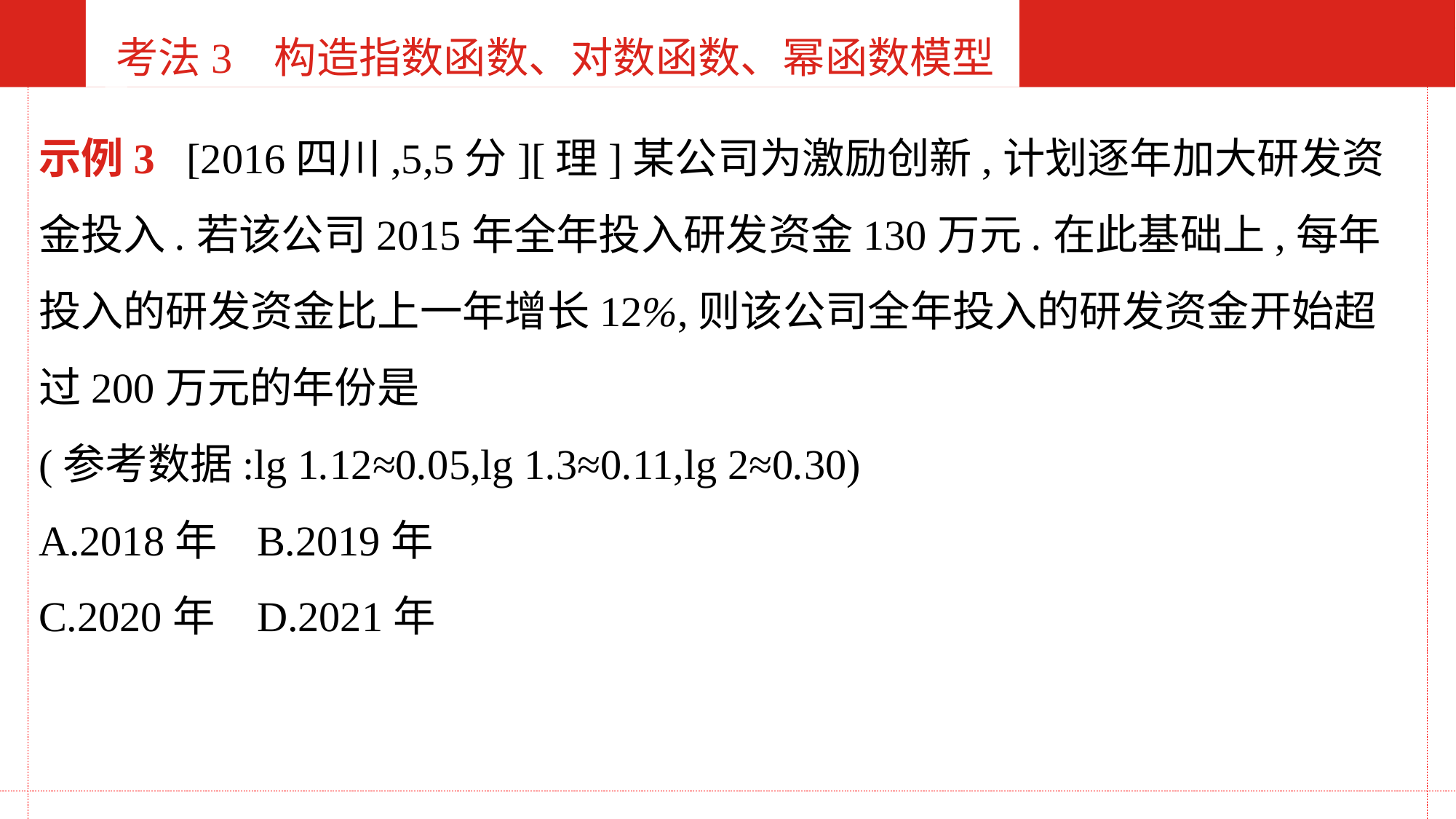

考法3   构造指数函数、对数函数、幂函数模型

示例3   [2016四川,5,5分][理]某公司为激励创新,计划逐年加大研发资金投入.若该公司2015年全年投入研发资金130万元.在此基础上,每年投入的研发资金比上一年增长12%,则该公司全年投入的研发资金开始超过200万元的年份是
(参考数据:lg 1.12≈0.05,lg 1.3≈0.11,lg 2≈0.30)
A.2018年	B.2019年
C.2020年	D.2021年